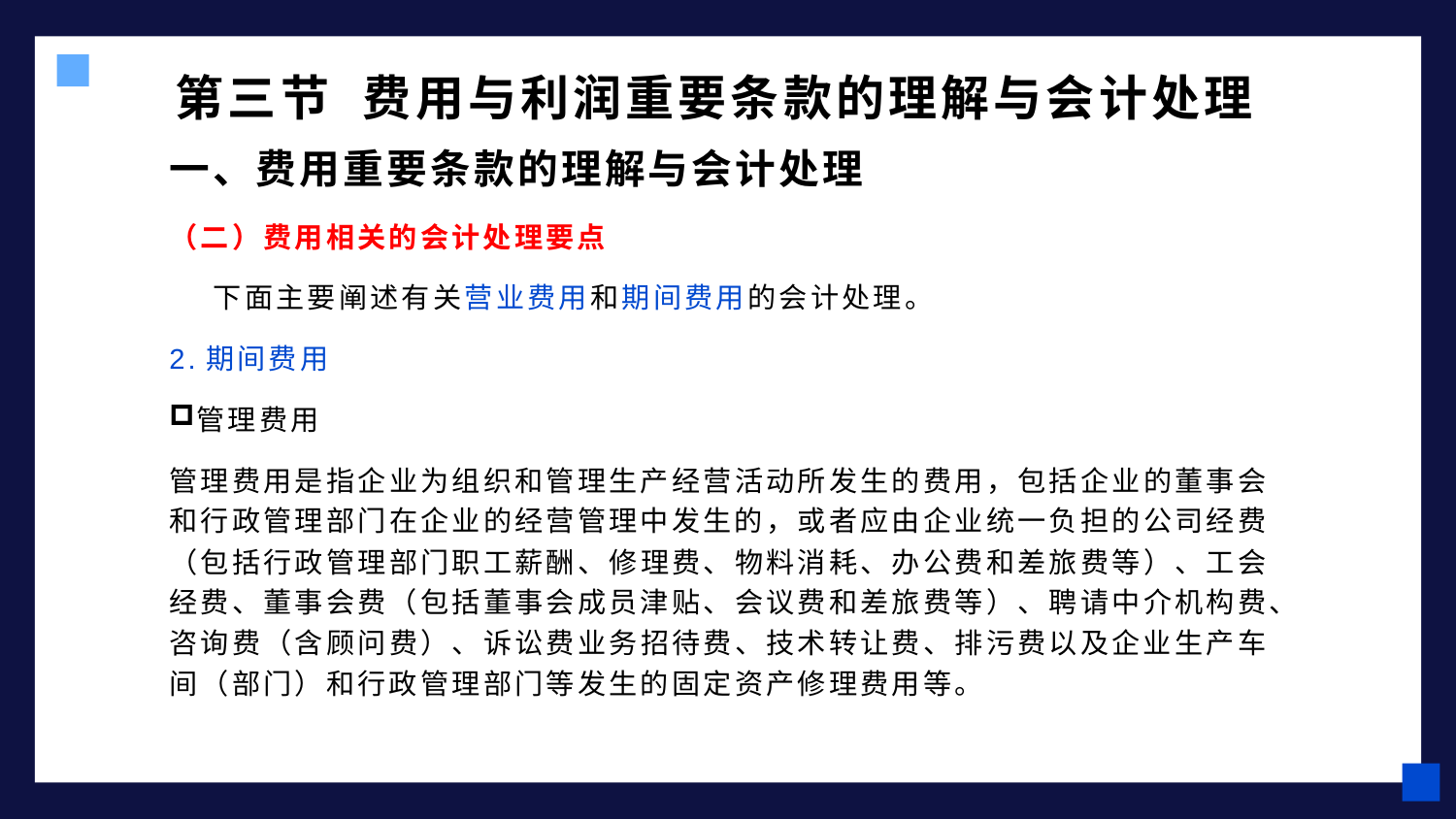

# 第三节  费用与利润重要条款的理解与会计处理
一、费用重要条款的理解与会计处理
（二）费用相关的会计处理要点
    下面主要阐述有关营业费用和期间费用的会计处理。
2.期间费用
管理费用
管理费用是指企业为组织和管理生产经营活动所发生的费用，包括企业的董事会和行政管理部门在企业的经营管理中发生的，或者应由企业统一负担的公司经费（包括行政管理部门职工薪酬、修理费、物料消耗、办公费和差旅费等）、工会经费、董事会费（包括董事会成员津贴、会议费和差旅费等）、聘请中介机构费、咨询费（含顾问费）、诉讼费业务招待费、技术转让费、排污费以及企业生产车间（部门）和行政管理部门等发生的固定资产修理费用等。